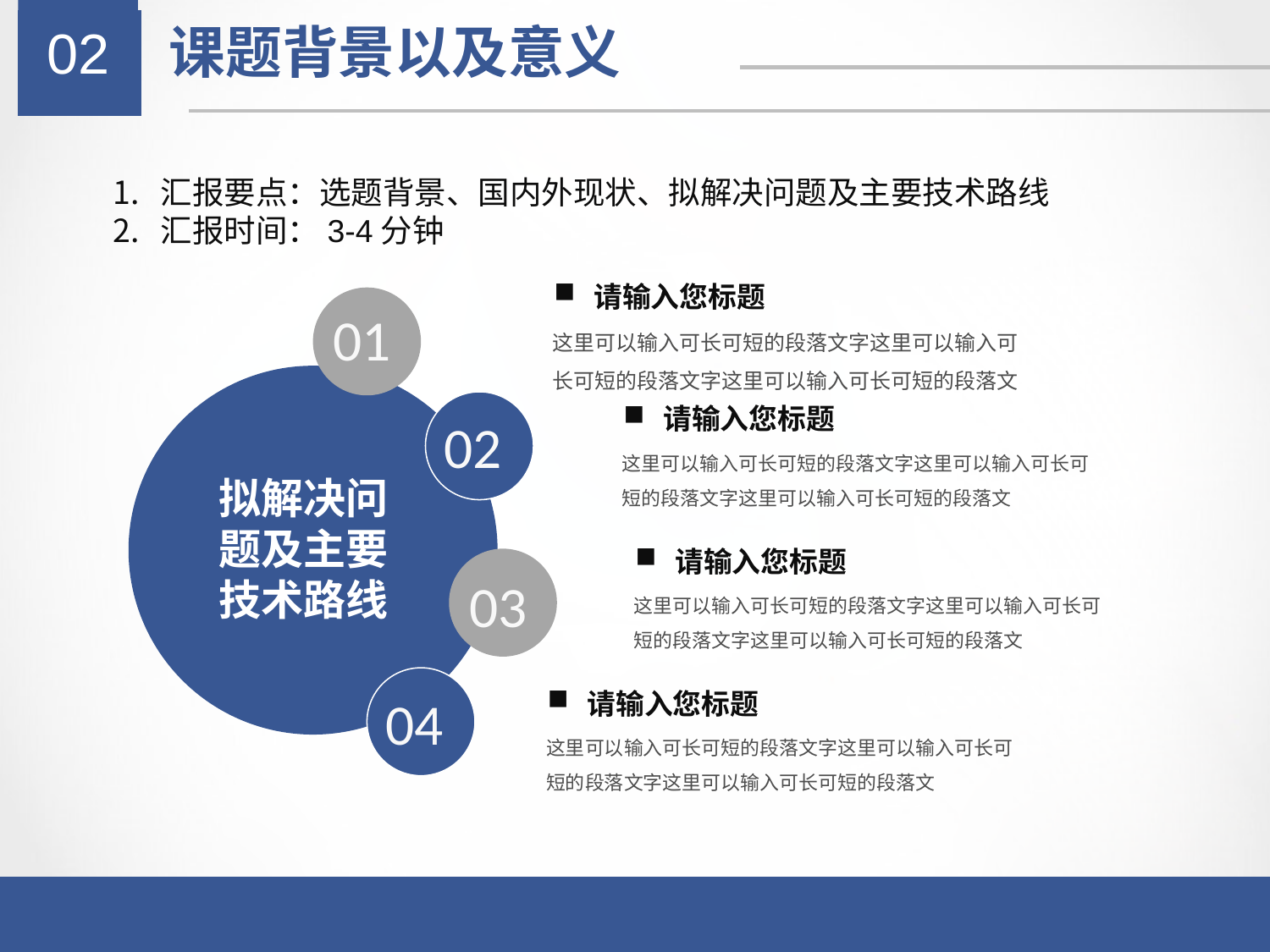

02
课题背景以及意义
汇报要点：选题背景、国内外现状、拟解决问题及主要技术路线
汇报时间：3-4分钟
请输入您标题

01
这里可以输入可长可短的段落文字这里可以输入可长可短的段落文字这里可以输入可长可短的段落文

02
请输入您标题
这里可以输入可长可短的段落文字这里可以输入可长可短的段落文字这里可以输入可长可短的段落文
拟解决问题及主要技术路线
请输入您标题

03
这里可以输入可长可短的段落文字这里可以输入可长可短的段落文字这里可以输入可长可短的段落文

04
请输入您标题
这里可以输入可长可短的段落文字这里可以输入可长可短的段落文字这里可以输入可长可短的段落文